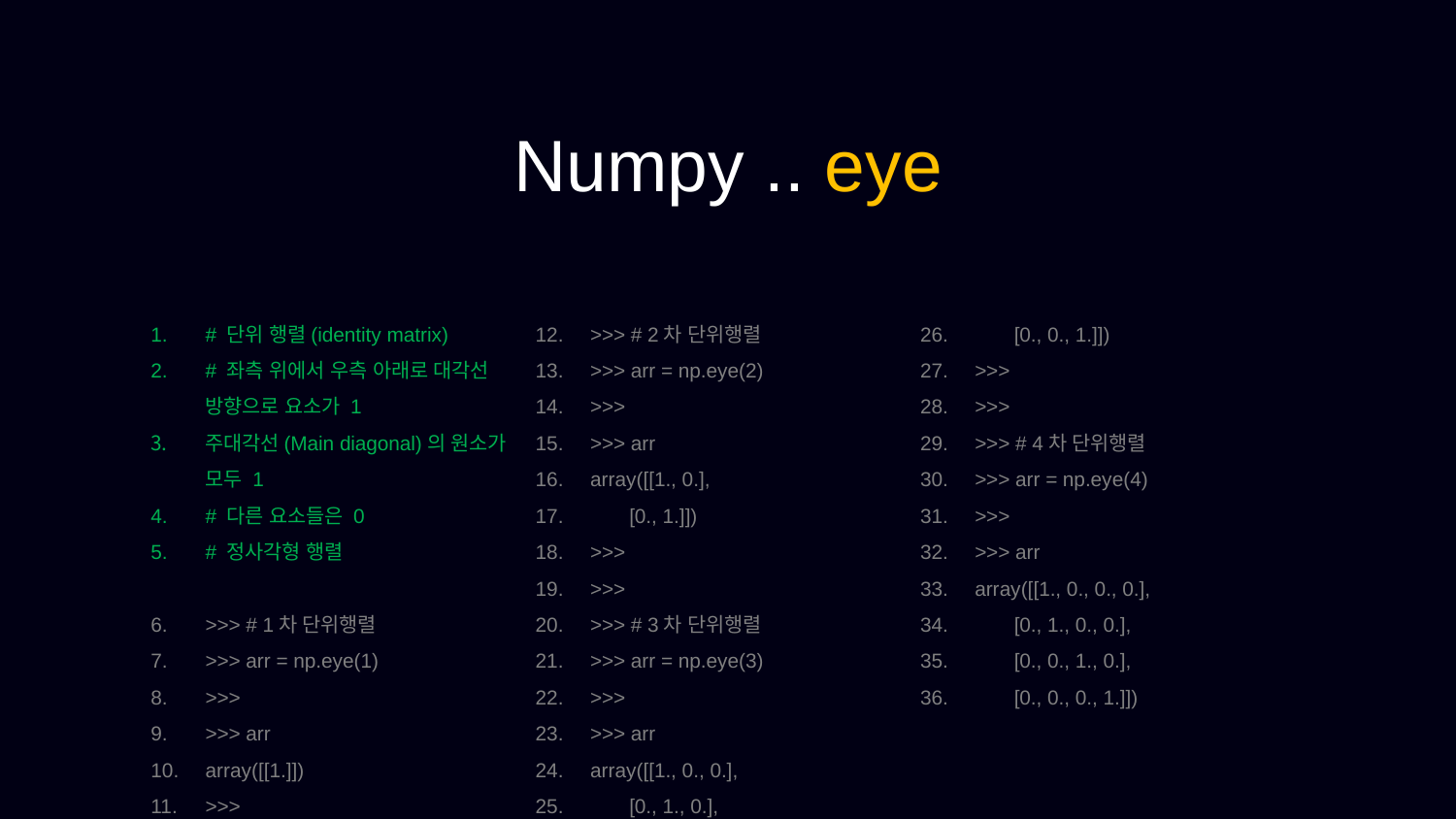

Numpy .. eye
# 단위 행렬(identity matrix)
# 좌측 위에서 우측 아래로 대각선 방향으로 요소가 1
주대각선(Main diagonal)의 원소가 모두 1
# 다른 요소들은 0
# 정사각형 행렬

>>> # 1차 단위행렬
>>> arr = np.eye(1)
>>>
>>> arr
array([[1.]])
>>>
>>> # 2차 단위행렬
>>> arr = np.eye(2)
>>>
>>> arr
array([[1., 0.],
       [0., 1.]])
>>>
>>>
>>> # 3차 단위행렬
>>> arr = np.eye(3)
>>>
>>> arr
array([[1., 0., 0.],
       [0., 1., 0.],
       [0., 0., 1.]])
>>>
>>>
>>> # 4차 단위행렬
>>> arr = np.eye(4)
>>>
>>> arr
array([[1., 0., 0., 0.],
       [0., 1., 0., 0.],
       [0., 0., 1., 0.],
       [0., 0., 0., 1.]])